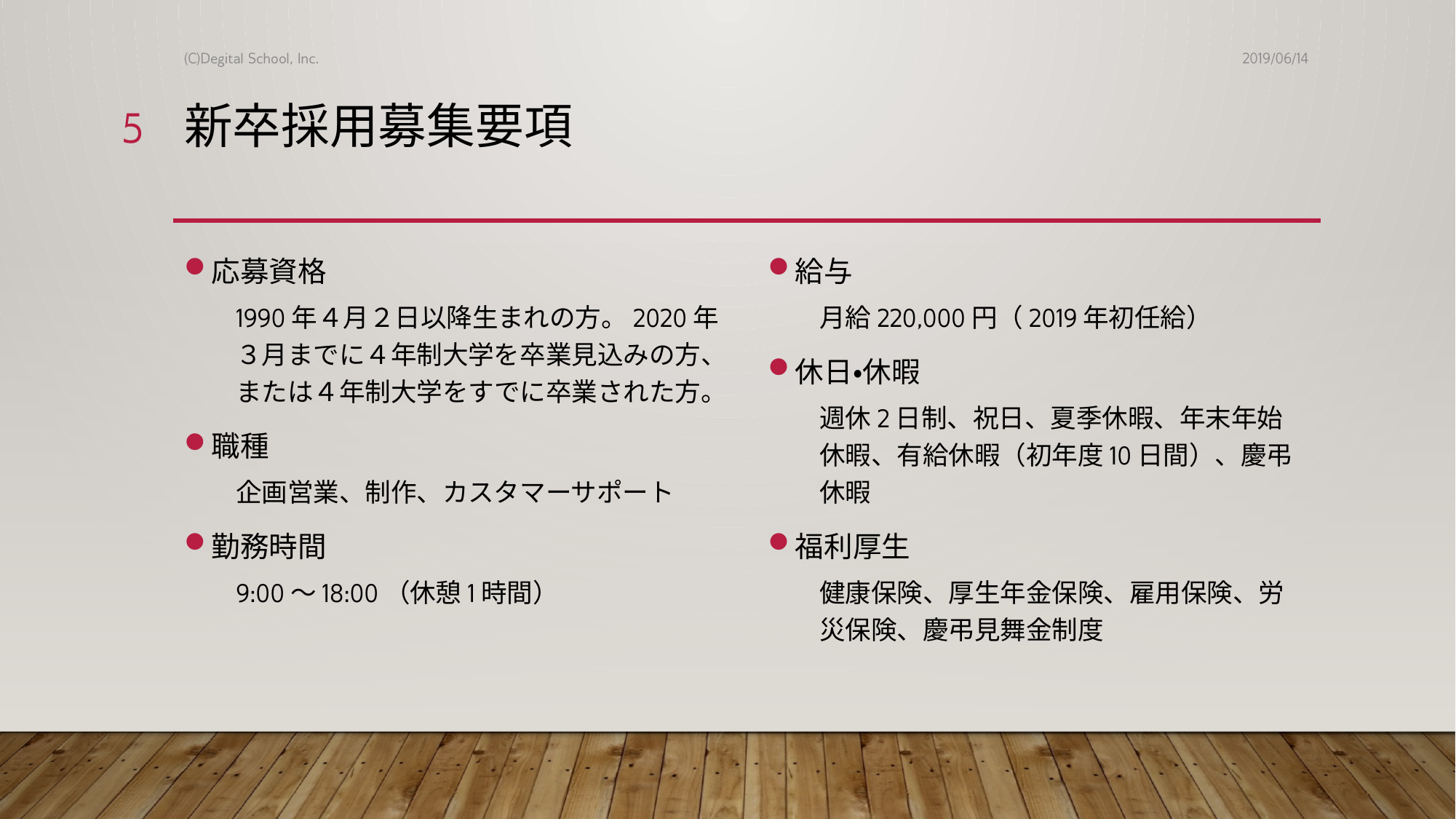

(C)Degital School, Inc.
2019/06/14
5
# 新卒採用募集要項
応募資格
1990年４月２日以降生まれの方。2020年３月までに４年制大学を卒業見込みの方、または４年制大学をすでに卒業された方。
職種
企画営業、制作、カスタマーサポート
勤務時間
9:00～18:00（休憩1時間）
給与
月給220,000円（2019年初任給）
休日・休暇
週休2日制、祝日、夏季休暇、年末年始休暇、有給休暇（初年度10日間）、慶弔休暇
福利厚生
健康保険、厚生年金保険、雇用保険、労災保険、慶弔見舞金制度